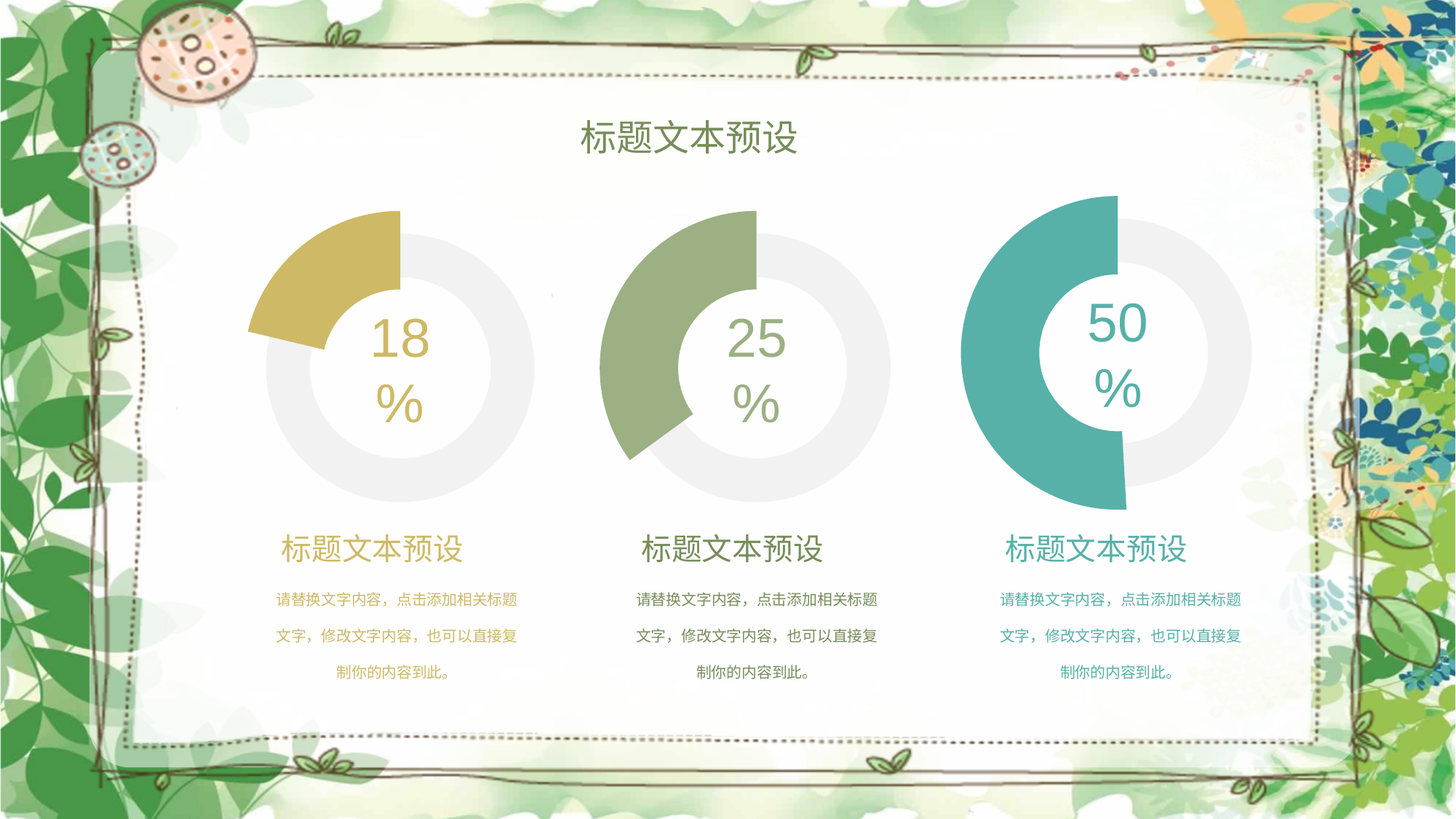

标题文本预设

50%
18%
25%
标题文本预设
标题文本预设
标题文本预设
请替换文字内容，点击添加相关标题文字，修改文字内容，也可以直接复制你的内容到此。

请替换文字内容，点击添加相关标题文字，修改文字内容，也可以直接复制你的内容到此。

请替换文字内容，点击添加相关标题文字，修改文字内容，也可以直接复制你的内容到此。